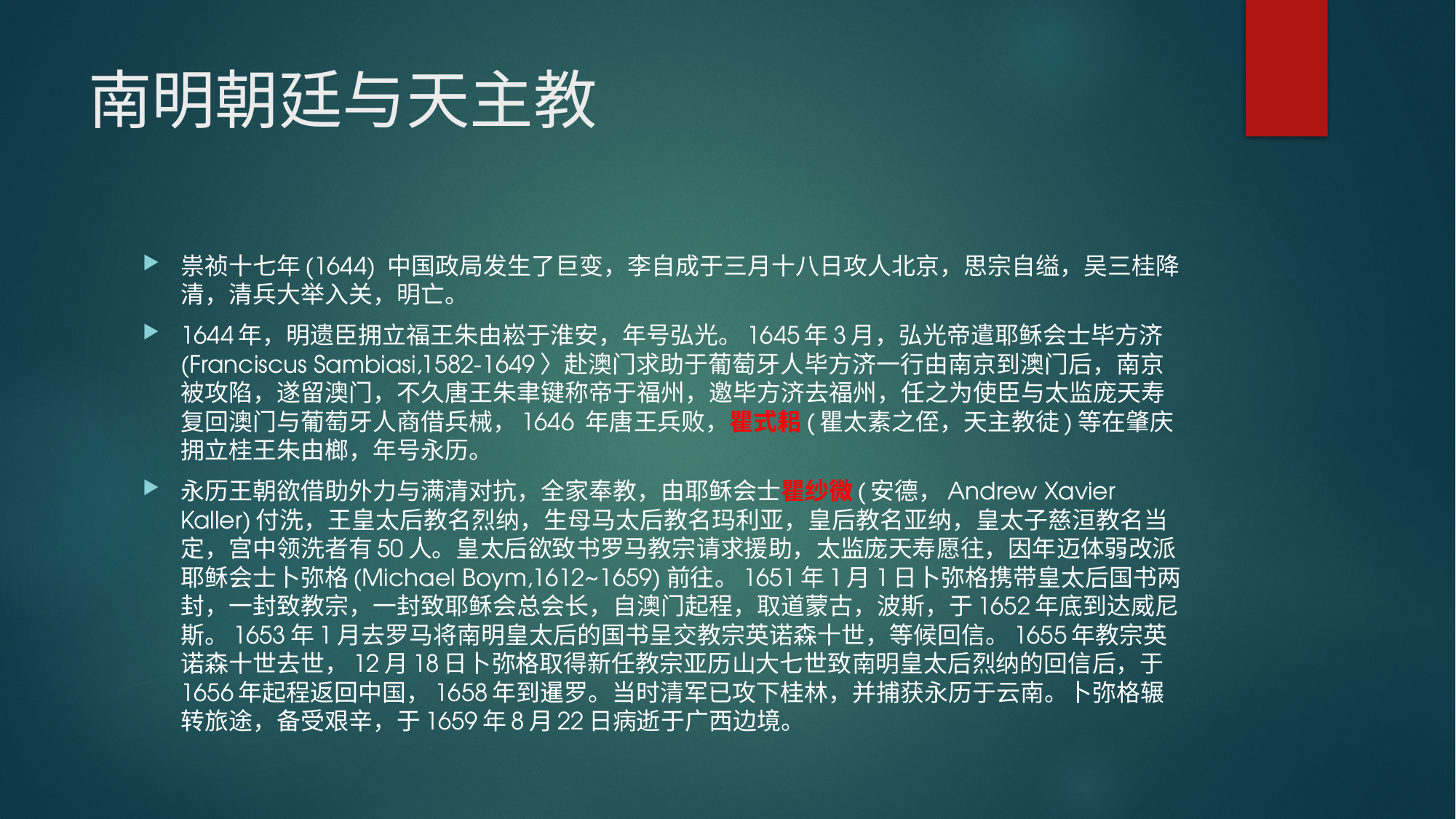

# 南明朝廷与天主教
祟祯十七年(1644) 中国政局发生了巨变，李自成于三月十八日攻人北京，思宗自缢，吴三桂降清，清兵大举入关，明亡。
1644年，明遗臣拥立福王朱由崧于淮安，年号弘光。1645年3月，弘光帝遣耶稣会士毕方济(Franciscus Sambiasi,1582-1649〉赴澳门求助于葡萄牙人毕方济一行由南京到澳门后，南京被攻陷，遂留澳门，不久唐王朱聿键称帝于福州，邀毕方济去福州，任之为使臣与太监庞天寿复回澳门与葡萄牙人商借兵械，1646 年唐王兵败，瞿式耜(瞿太素之侄，天主教徒)等在肇庆拥立桂王朱由榔，年号永历。
永历王朝欲借助外力与满清对抗，全家奉教，由耶稣会士瞿纱微(安德，Andrew Xavier Kaller)付洗，王皇太后教名烈纳，生母马太后教名玛利亚，皇后教名亚纳，皇太子慈洹教名当定，宫中领洗者有50人。皇太后欲致书罗马教宗请求援助，太监庞天寿愿往，因年迈体弱改派耶稣会士卜弥格(Michael Boym,1612~1659)前往。1651年1月1日卜弥格携带皇太后国书两封，一封致教宗，一封致耶稣会总会长，自澳门起程，取道蒙古，波斯，于1652年底到达威尼斯。1653年1月去罗马将南明皇太后的国书呈交教宗英诺森十世，等候回信。1655年教宗英诺森十世去世，12月18日卜弥格取得新任教宗亚历山大七世致南明皇太后烈纳的回信后，于1656年起程返回中国，1658年到暹罗。当时清军已攻下桂林，并捕获永历于云南。卜弥格辗转旅途，备受艰辛，于1659年8月22日病逝于广西边境。